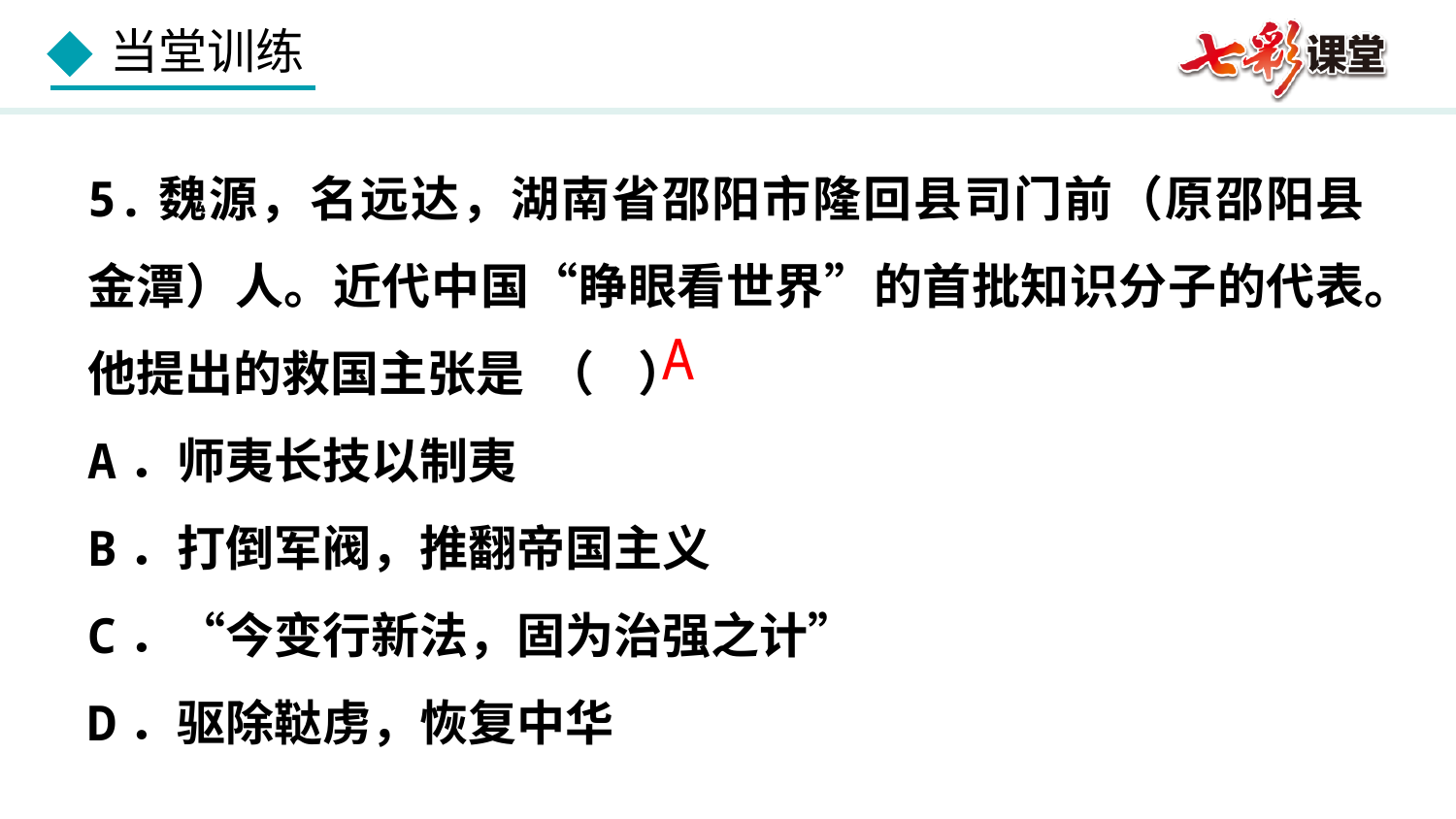

5.魏源，名远达，湖南省邵阳市隆回县司门前（原邵阳县金潭）人。近代中国“睁眼看世界”的首批知识分子的代表。他提出的救国主张是  （    ）
A．师夷长技以制夷
B．打倒军阀，推翻帝国主义
C．“今变行新法，固为治强之计”
D．驱除鞑虏，恢复中华
A